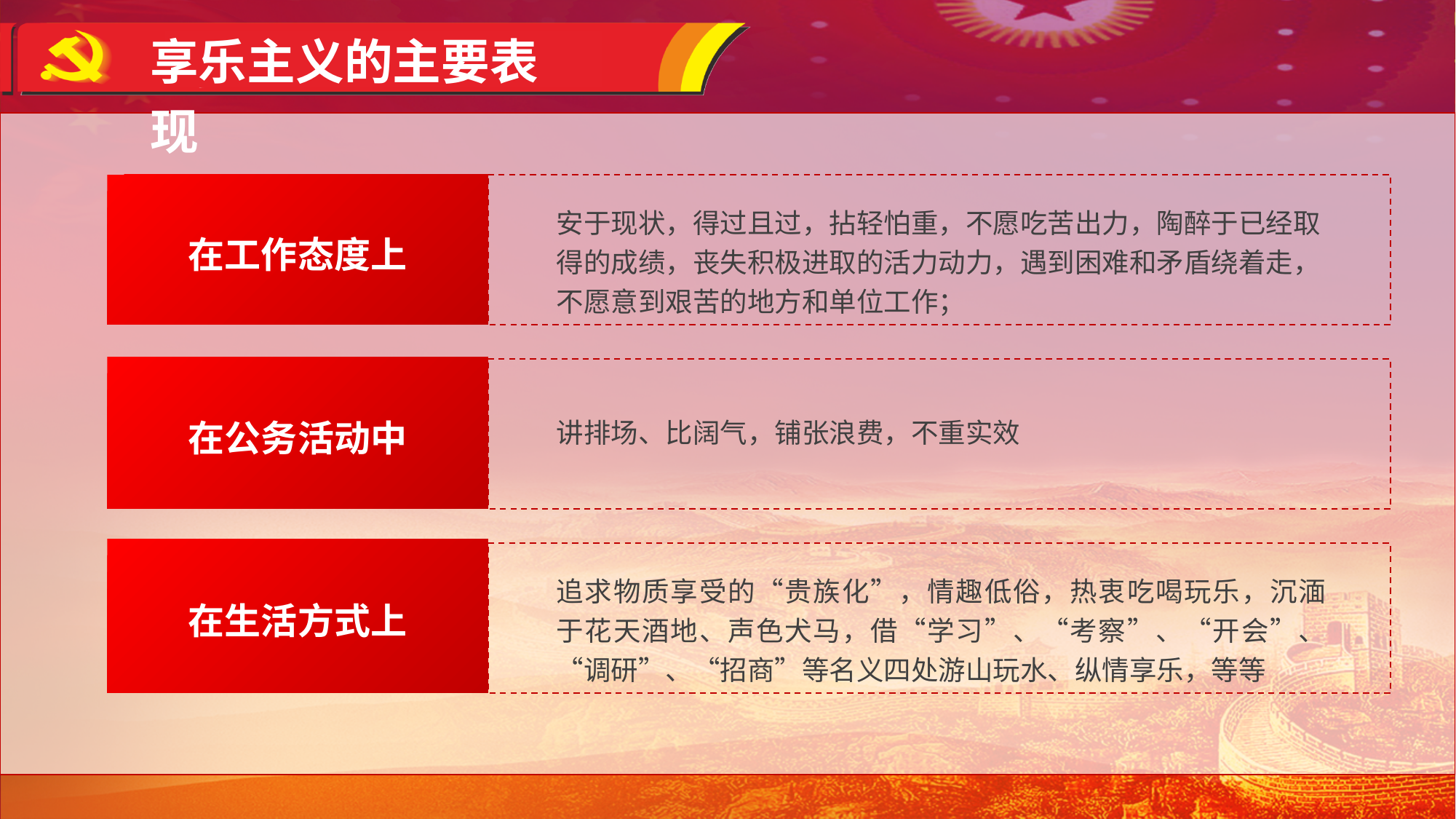

享乐主义的主要表现
在工作态度上

安于现状，得过且过，拈轻怕重，不愿吃苦出力，陶醉于已经取得的成绩，丧失积极进取的活力动力，遇到困难和矛盾绕着走，不愿意到艰苦的地方和单位工作；
在公务活动中

讲排场、比阔气，铺张浪费，不重实效
在生活方式上

追求物质享受的“贵族化”，情趣低俗，热衷吃喝玩乐，沉湎 于花天酒地、声色犬马，借“学习”、“考察”、“开会”、“调研”、“招商”等名义四处游山玩水、纵情享乐，等等